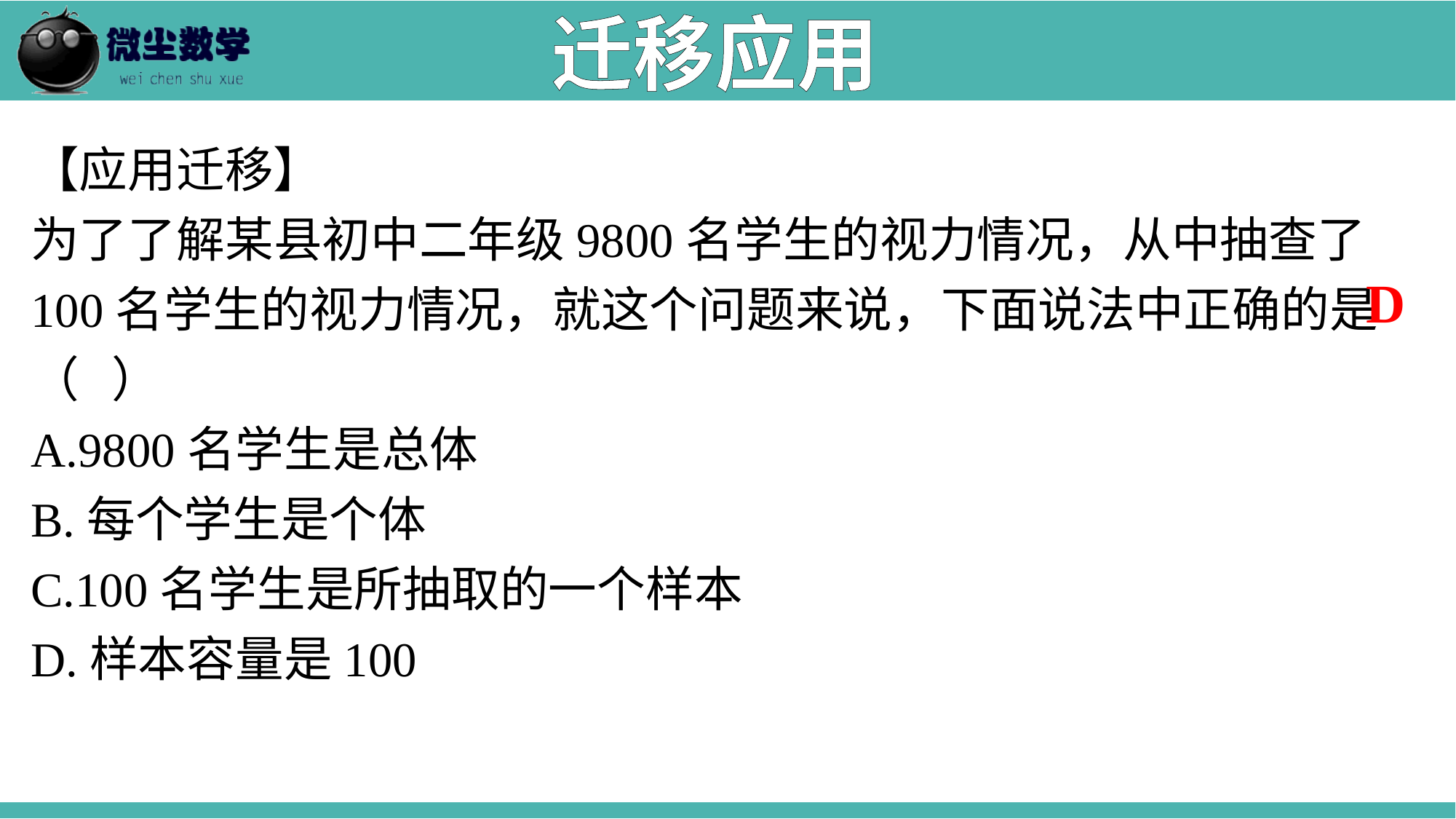

迁移应用
【应用迁移】
为了了解某县初中二年级9800名学生的视力情况，从中抽查了100名学生的视力情况，就这个问题来说，下面说法中正确的是（   ）
A.9800名学生是总体
B.每个学生是个体
C.100名学生是所抽取的一个样本
D.样本容量是100
D